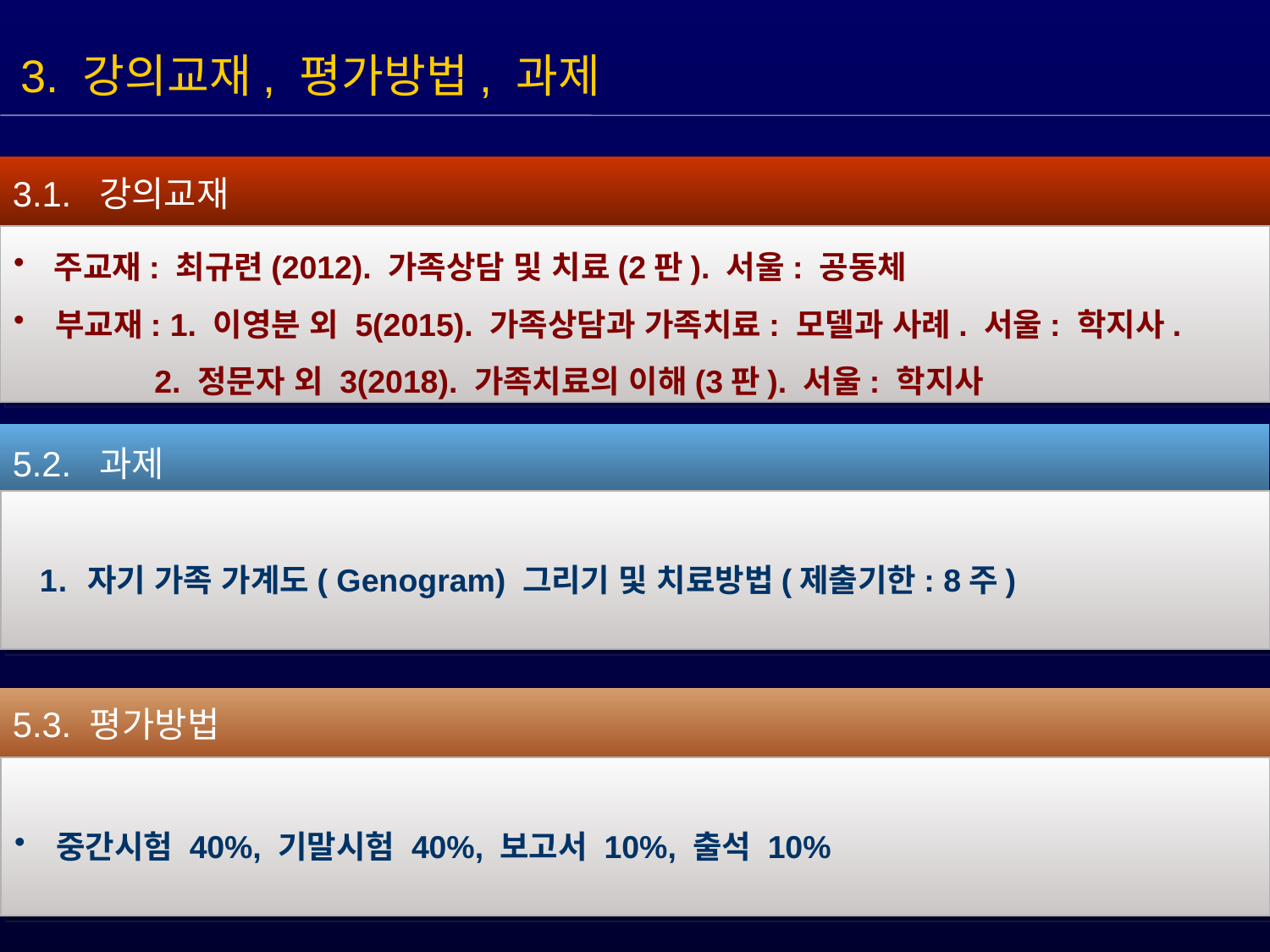

3. 강의교재, 평가방법, 과제

3.1.  강의교재
 주교재: 최규련(2012). 가족상담 및 치료(2판). 서울: 공동체
 부교재: 1. 이영분 외 5(2015). 가족상담과 가족치료: 모델과 사례. 서울: 학지사.
             2. 정문자 외 3(2018). 가족치료의 이해(3판). 서울: 학지사
5.2.  과제
자기 가족 가계도( Genogram) 그리기 및 치료방법(제출기한: 8주)
5.3. 평가방법
 중간시험 40%, 기말시험 40%, 보고서 10%, 출석 10%